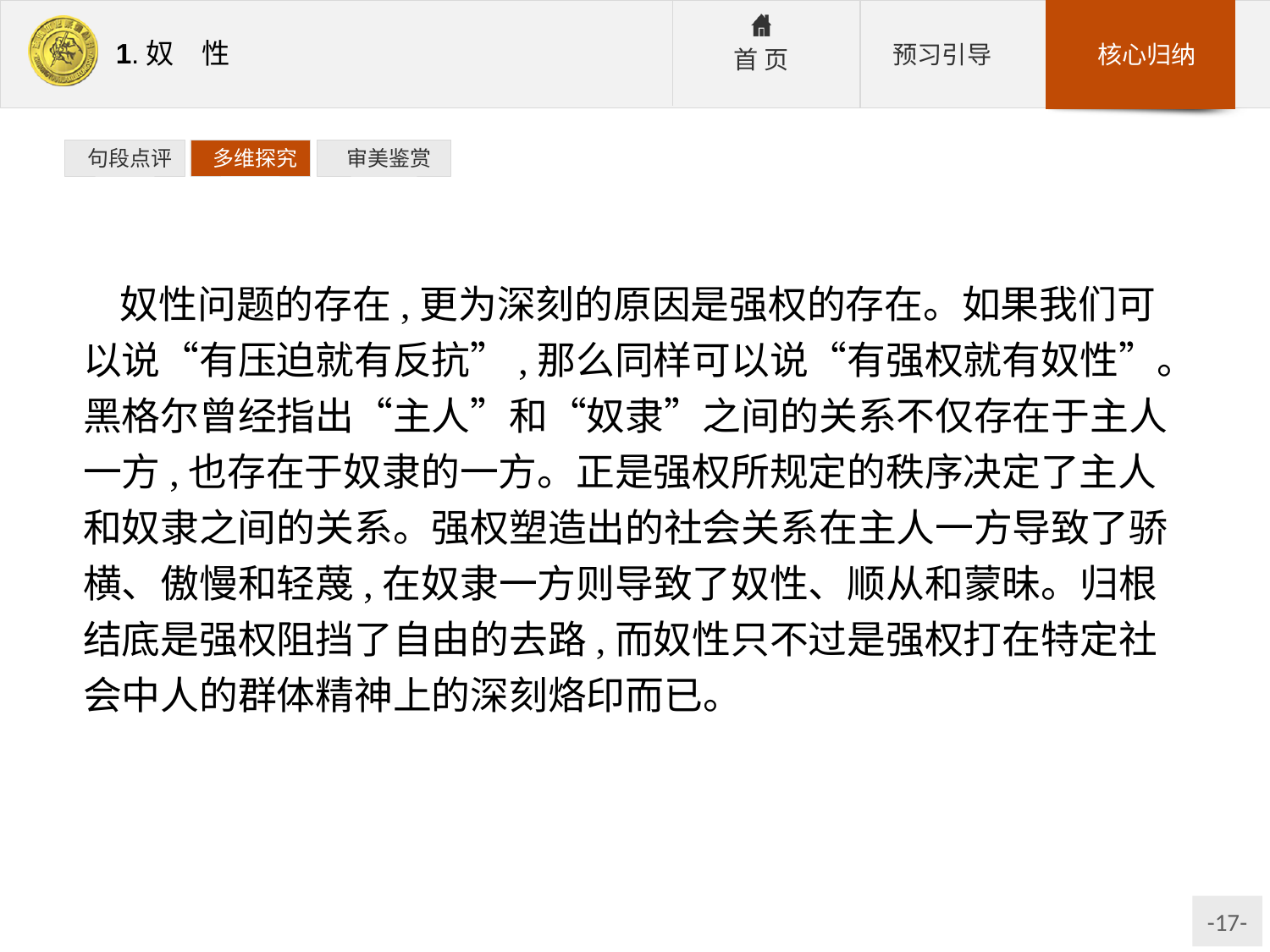

句段点评
 多维探究
 审美鉴赏
奴性问题的存在,更为深刻的原因是强权的存在。如果我们可以说“有压迫就有反抗”,那么同样可以说“有强权就有奴性”。黑格尔曾经指出“主人”和“奴隶”之间的关系不仅存在于主人一方,也存在于奴隶的一方。正是强权所规定的秩序决定了主人和奴隶之间的关系。强权塑造出的社会关系在主人一方导致了骄横、傲慢和轻蔑,在奴隶一方则导致了奴性、顺从和蒙昧。归根结底是强权阻挡了自由的去路,而奴性只不过是强权打在特定社会中人的群体精神上的深刻烙印而已。